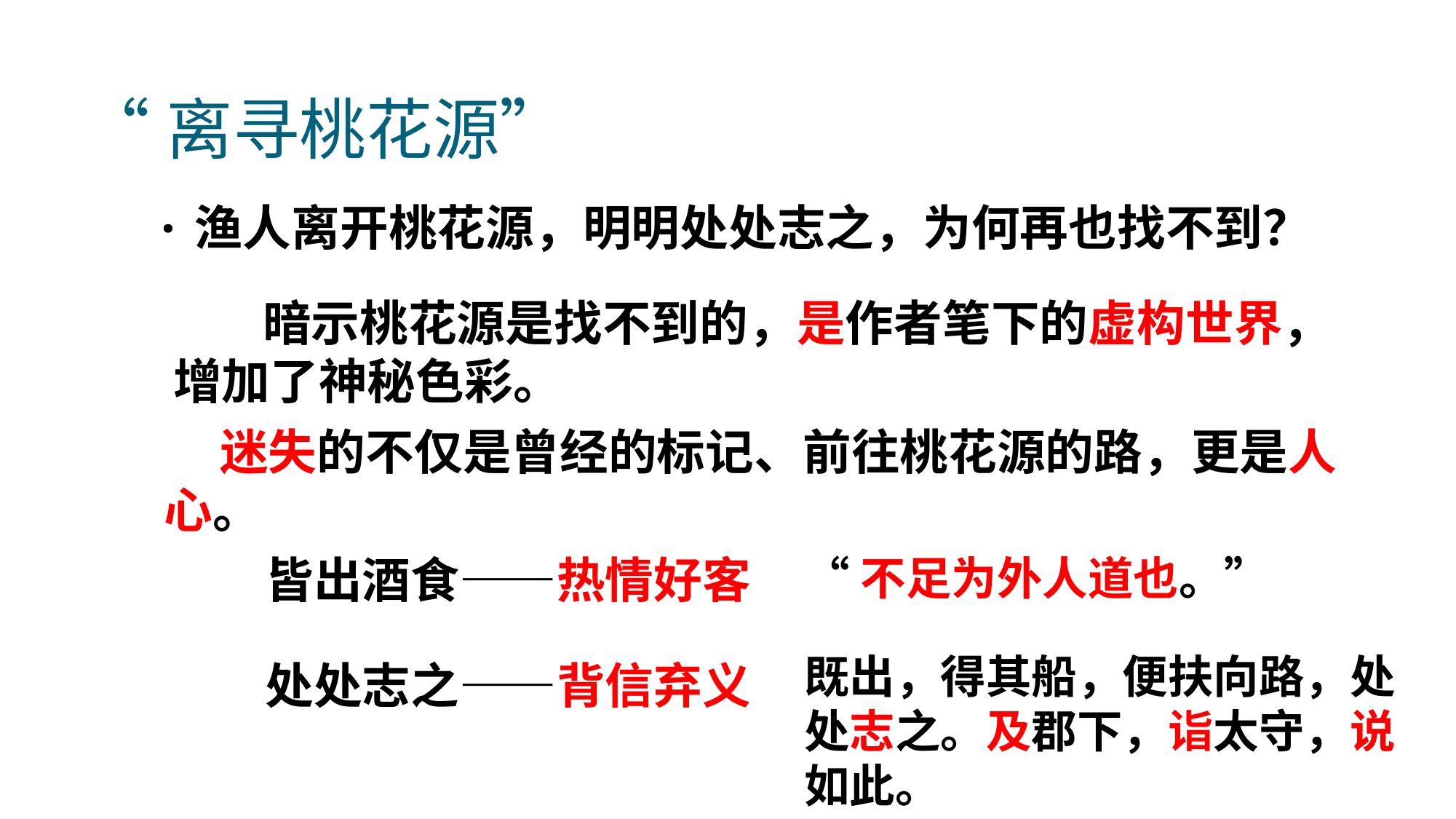

# “离寻桃花源”
·渔人离开桃花源，明明处处志之，为何再也找不到？
       暗示桃花源是找不到的，是作者笔下的虚构世界，增加了神秘色彩。
    迷失的不仅是曾经的标记、前往桃花源的路，更是人心。
皆出酒食——热情好客
“不足为外人道也。”
既出，得其船，便扶向路，处处志之。及郡下，诣太守，说如此。
处处志之——背信弃义